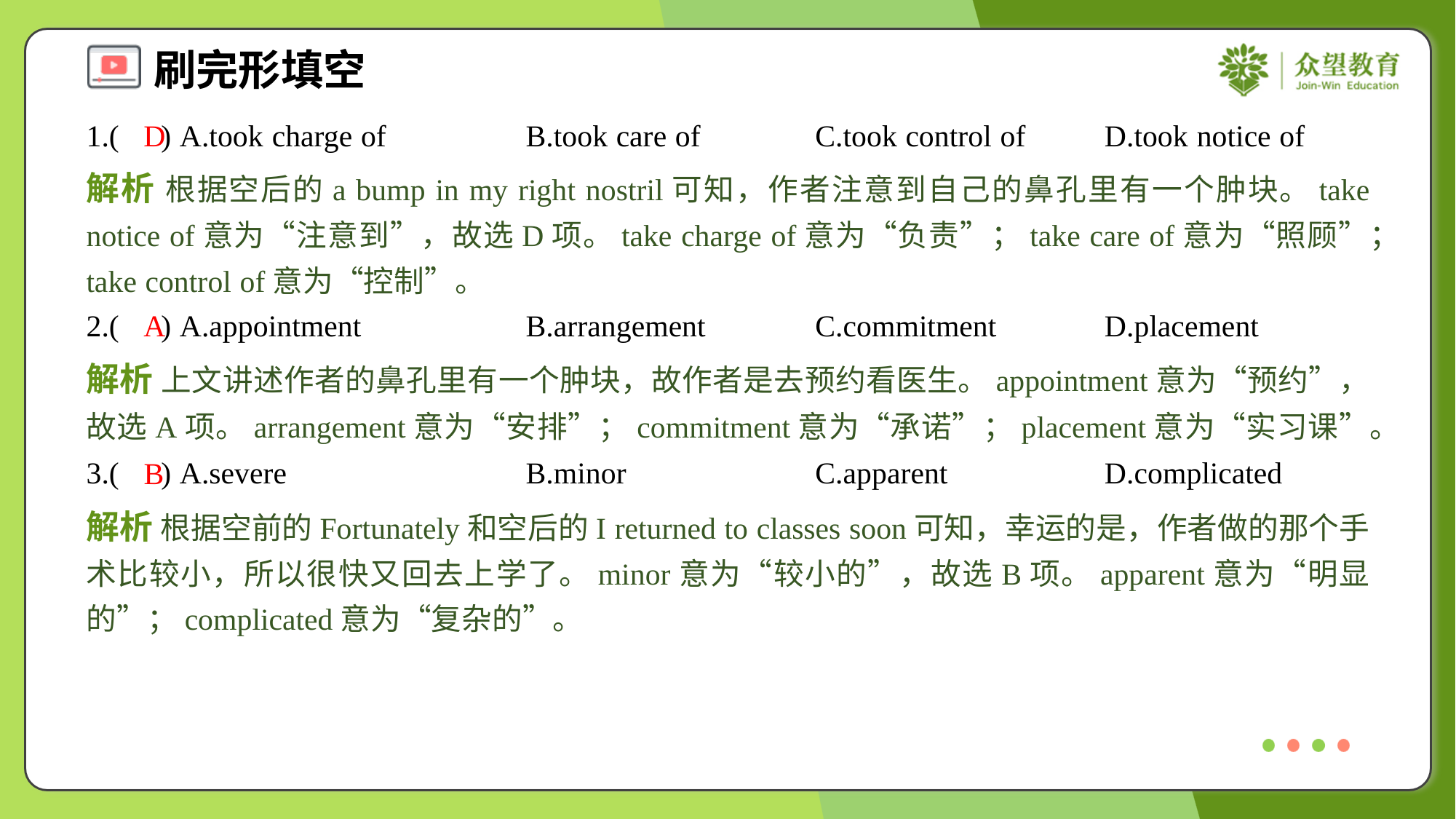

1.(     ) A.took charge of	B.took care of	C.took control of	D.took notice of
D
解析 根据空后的a bump in my right nostril可知，作者注意到自己的鼻孔里有一个肿块。take notice of意为“注意到”，故选D项。take charge of意为“负责”；take care of意为“照顾”；take control of意为“控制”。
2.(     ) A.appointment	B.arrangement	C.commitment	D.placement
A
解析 上文讲述作者的鼻孔里有一个肿块，故作者是去预约看医生。appointment意为“预约”，故选A项。arrangement意为“安排”；commitment意为“承诺”；placement意为“实习课”。
3.(     ) A.severe	B.minor	C.apparent	D.complicated
B
解析 根据空前的Fortunately和空后的I returned to classes soon可知，幸运的是，作者做的那个手术比较小，所以很快又回去上学了。minor意为“较小的”，故选B项。apparent意为“明显的”；complicated意为“复杂的”。